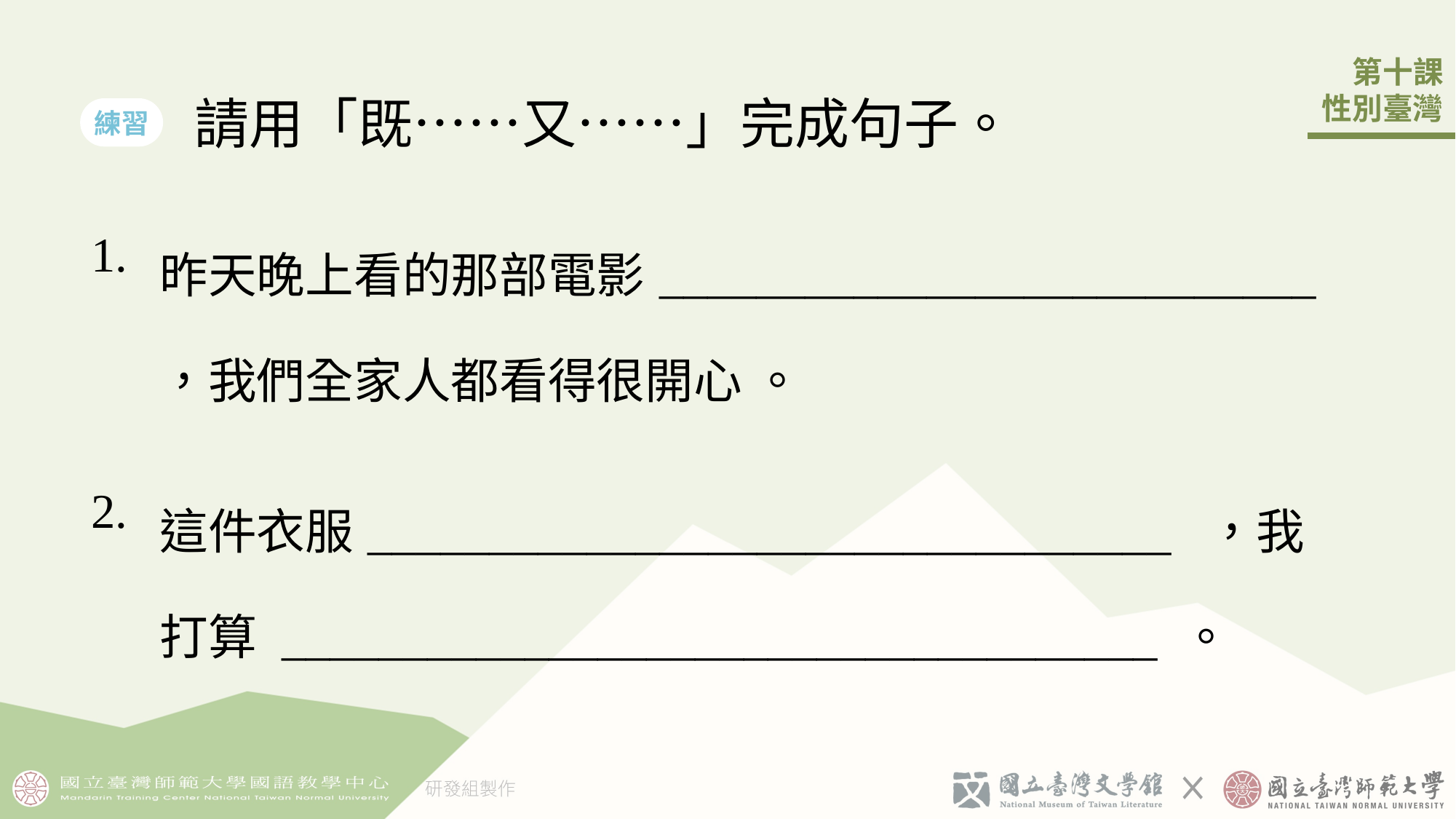

請用「既……又……」完成句子。
練習
| 1. | 昨天晚上看的那部電影\_\_\_\_\_\_\_\_\_\_\_\_\_\_\_\_\_\_\_\_\_\_\_\_\_\_\_ ，我們全家人都看得󠇡很開心 。 |
| --- | --- |
| 2. | 這件衣服\_\_\_\_\_\_\_\_\_\_\_\_\_\_\_\_\_\_\_\_\_\_\_\_\_\_\_\_\_\_\_\_\_ ，我打算 \_\_\_\_\_\_\_\_\_\_\_\_\_\_\_\_\_\_\_\_\_\_\_\_\_\_\_\_\_\_\_\_\_\_\_\_ 。 |